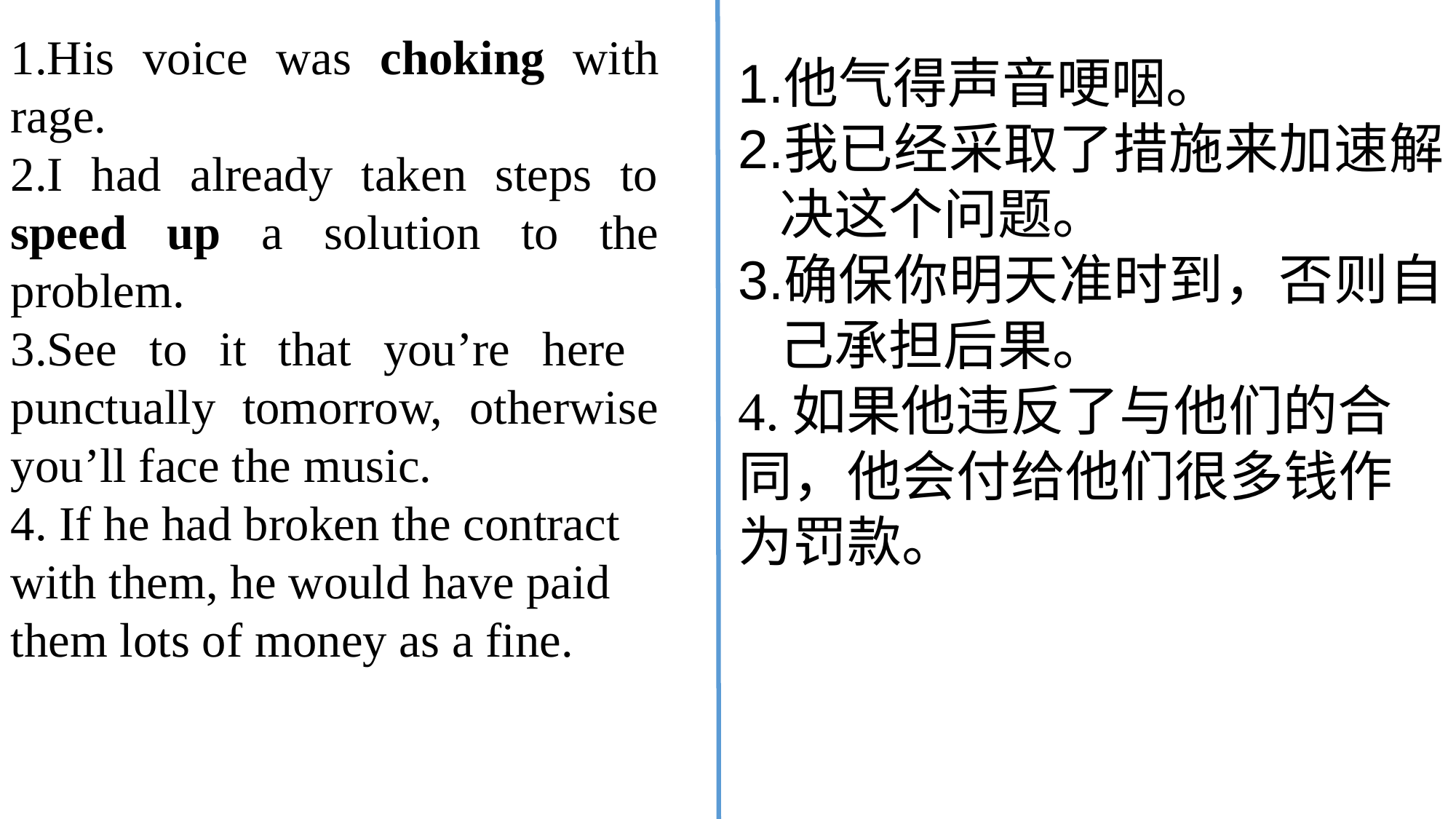

1.His voice was choking with rage.
2.I had already taken steps to speed up a solution to the problem.
3.See to it that you’re here  punctually tomorrow, otherwise you’ll face the music.
4. If he had broken the contract with them, he would have paid them lots of money as a fine.
他气得声音哽咽。
我已经采取了措施来加速解决这个问题。
确保你明天准时到，否则自己承担后果。
4.如果他违反了与他们的合同，他会付给他们很多钱作为罚款。